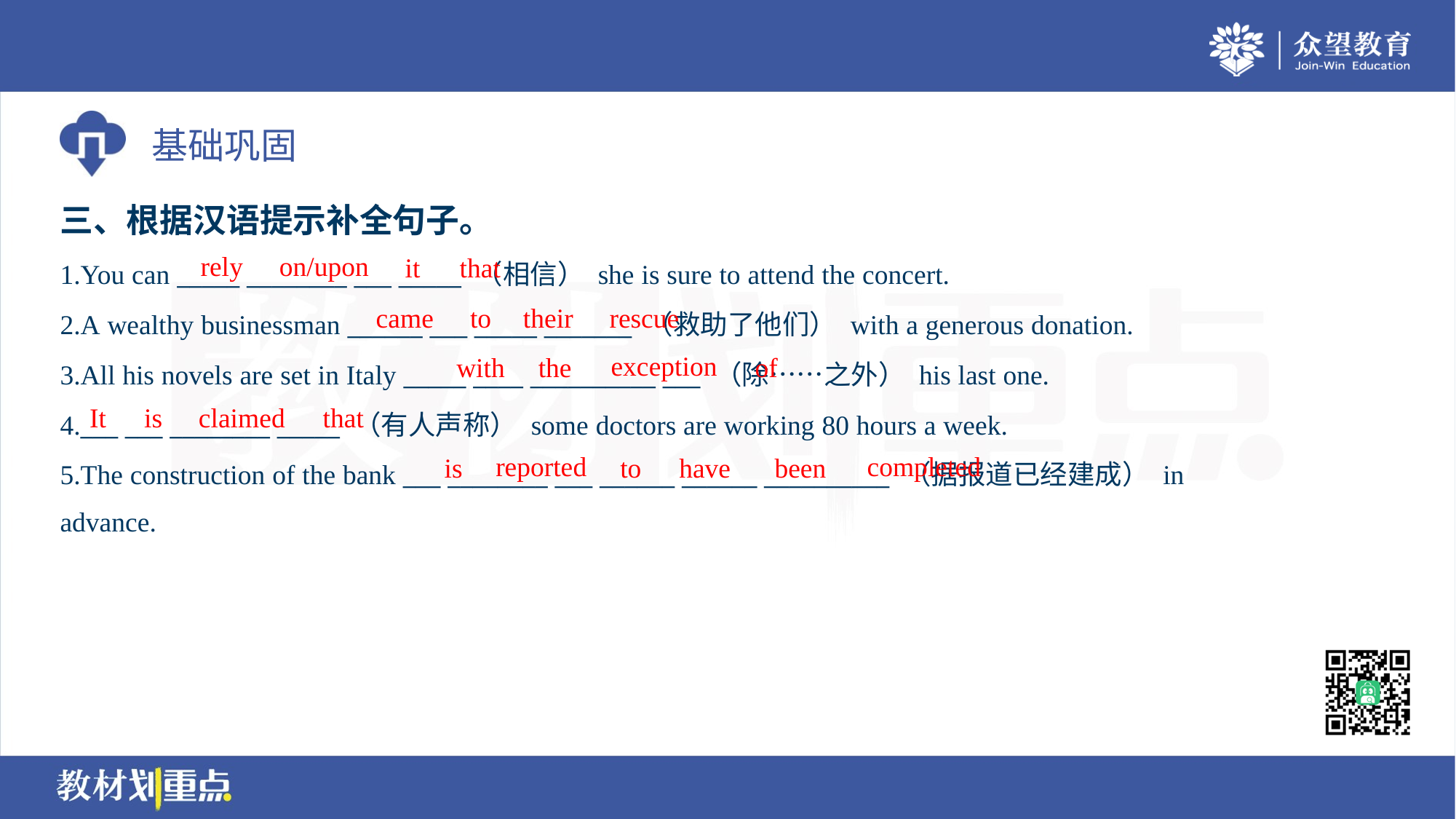

三、根据汉语提示补全句子。
rely
on/upon
it
that
1.You can _____ ________ ___ _____ （相信） she is sure to attend the concert.
2.A wealthy businessman ______ ___ _____ _______ （救助了他们） with a generous donation.
3.All his novels are set in Italy _____ ____ __________ ___ （除……之外） his last one.
4.___ ___ ________ _____ （有人声称） some doctors are working 80 hours a week.
5.The construction of the bank ___ ________ ___ ______ ______ __________ （据报道已经建成） in
advance.
came
to
their
rescue
exception
with
the
of
It
is
claimed
that
reported
completed
is
to
have
been